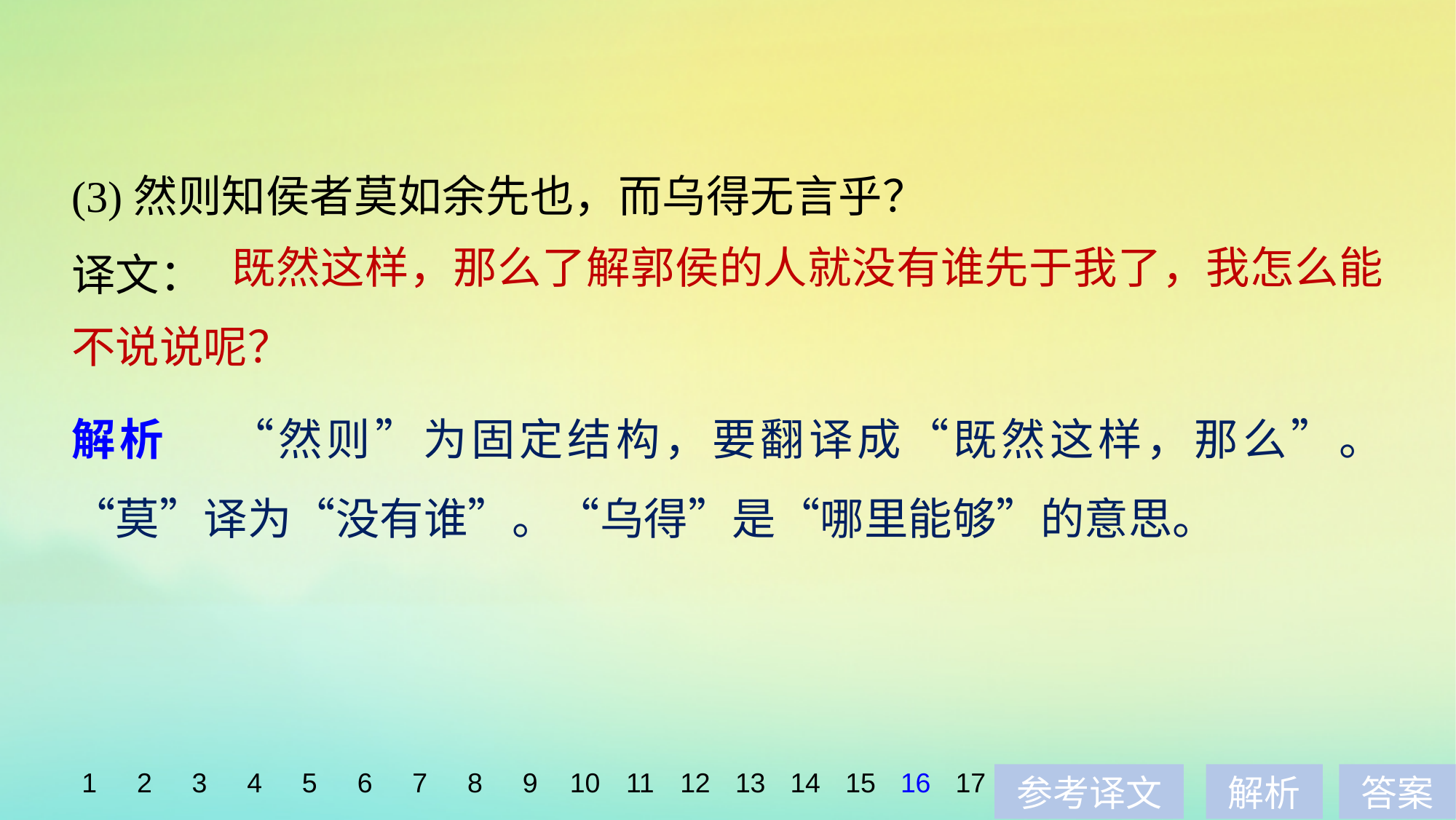

(3)然则知侯者莫如余先也，而乌得无言乎？
译文：
	    既然这样，那么了解郭侯的人就没有谁先于我了，我怎么能不说说呢？
解析　 “然则”为固定结构，要翻译成“既然这样，那么”。“莫”译为“没有谁”。“乌得”是“哪里能够”的意思。
1
2
3
4
5
6
7
8
9
10
11
12
13
14
15
16
17
参考译文
解析
答案